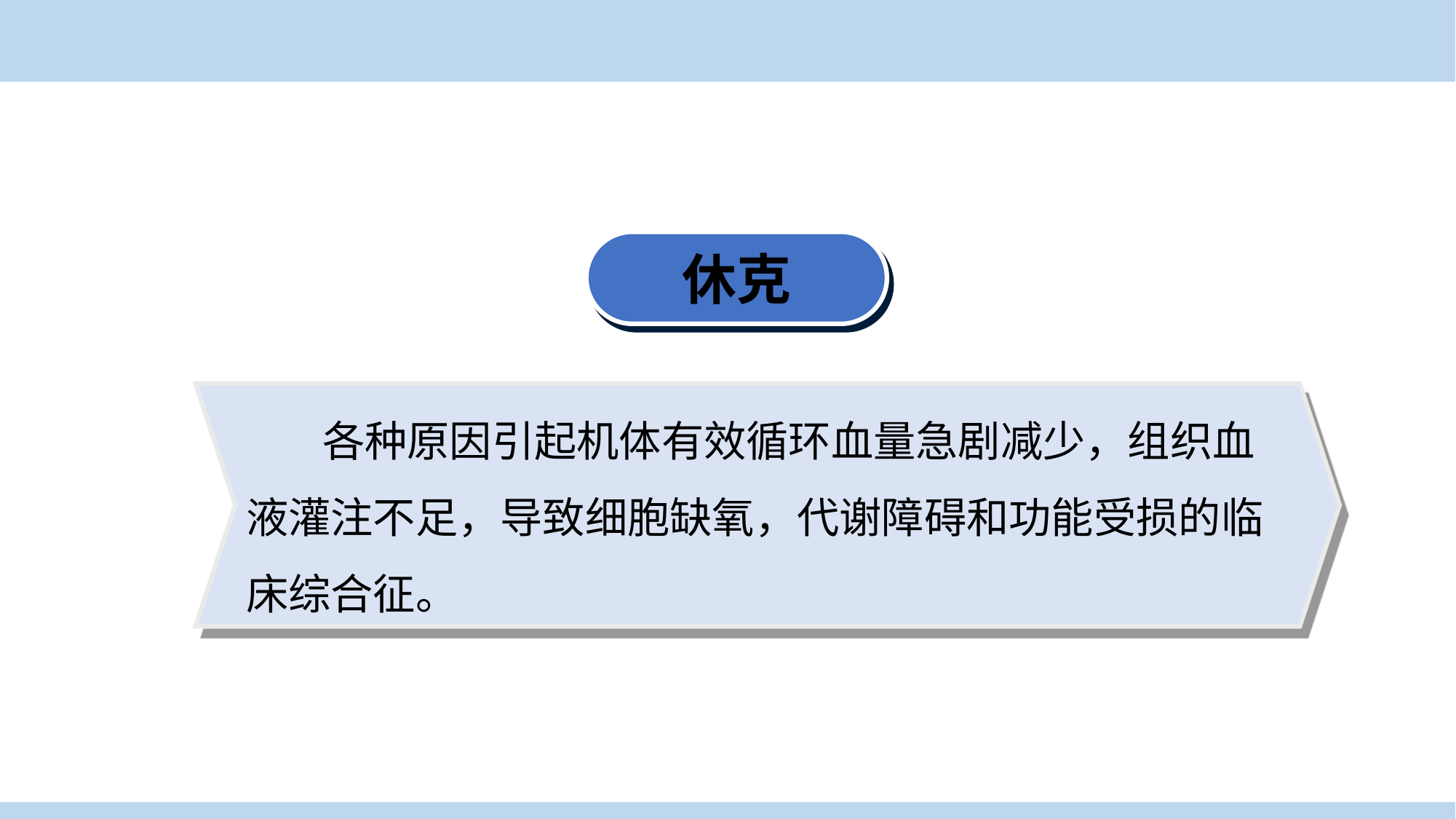

休克
       各种原因引起机体有效循环血量急剧减少，组织血液灌注不足，导致细胞缺氧，代谢障碍和功能受损的临床综合征。
临床医学概论